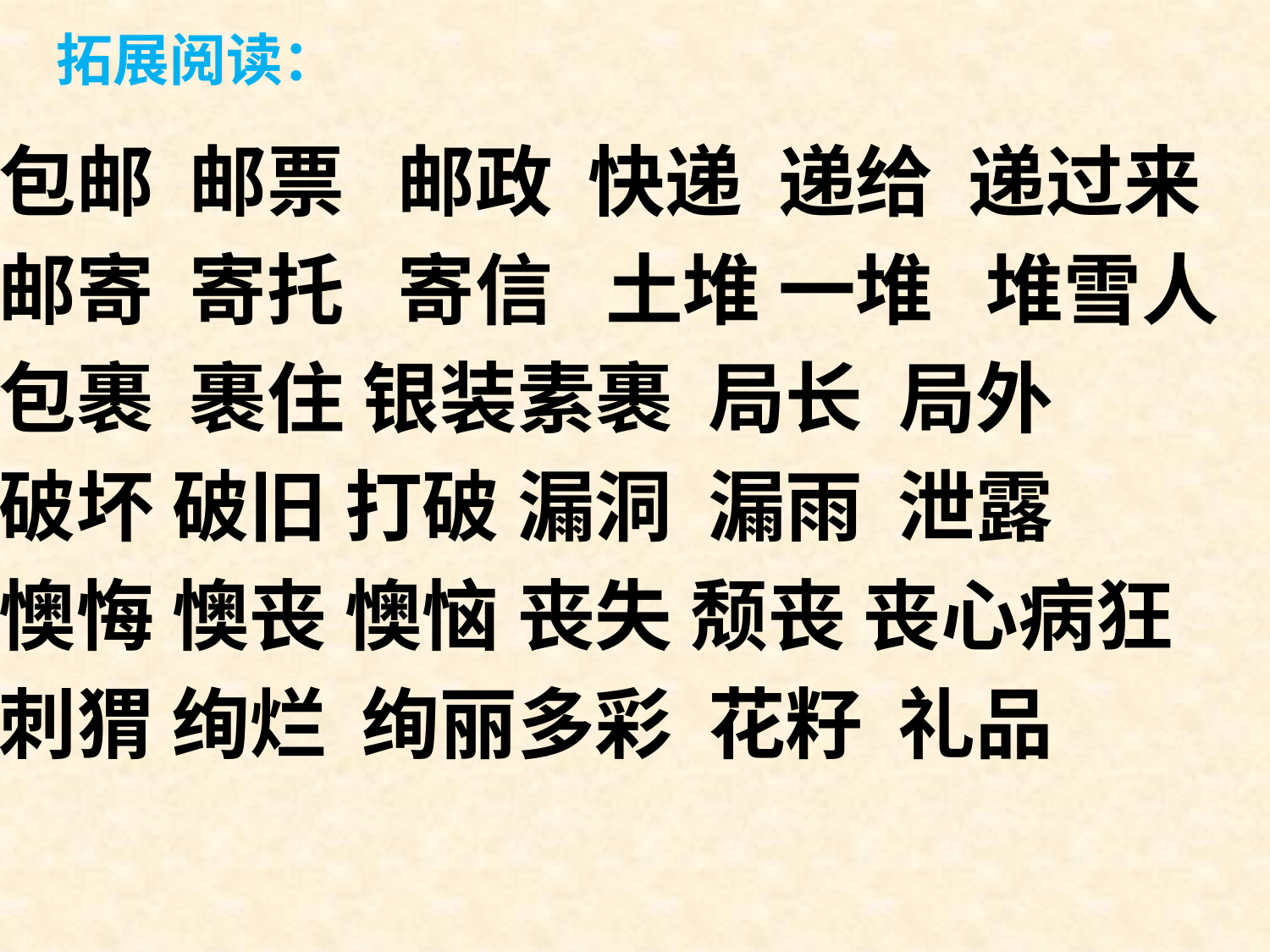

拓展阅读：
包邮  邮票   邮政  快递  递给  递过来
邮寄  寄托   寄信   土堆 一堆   堆雪人
包裹  裹住 银装素裹  局长  局外
破坏 破旧 打破 漏洞  漏雨  泄露
懊悔 懊丧 懊恼 丧失 颓丧 丧心病狂
刺猬 绚烂  绚丽多彩  花籽  礼品